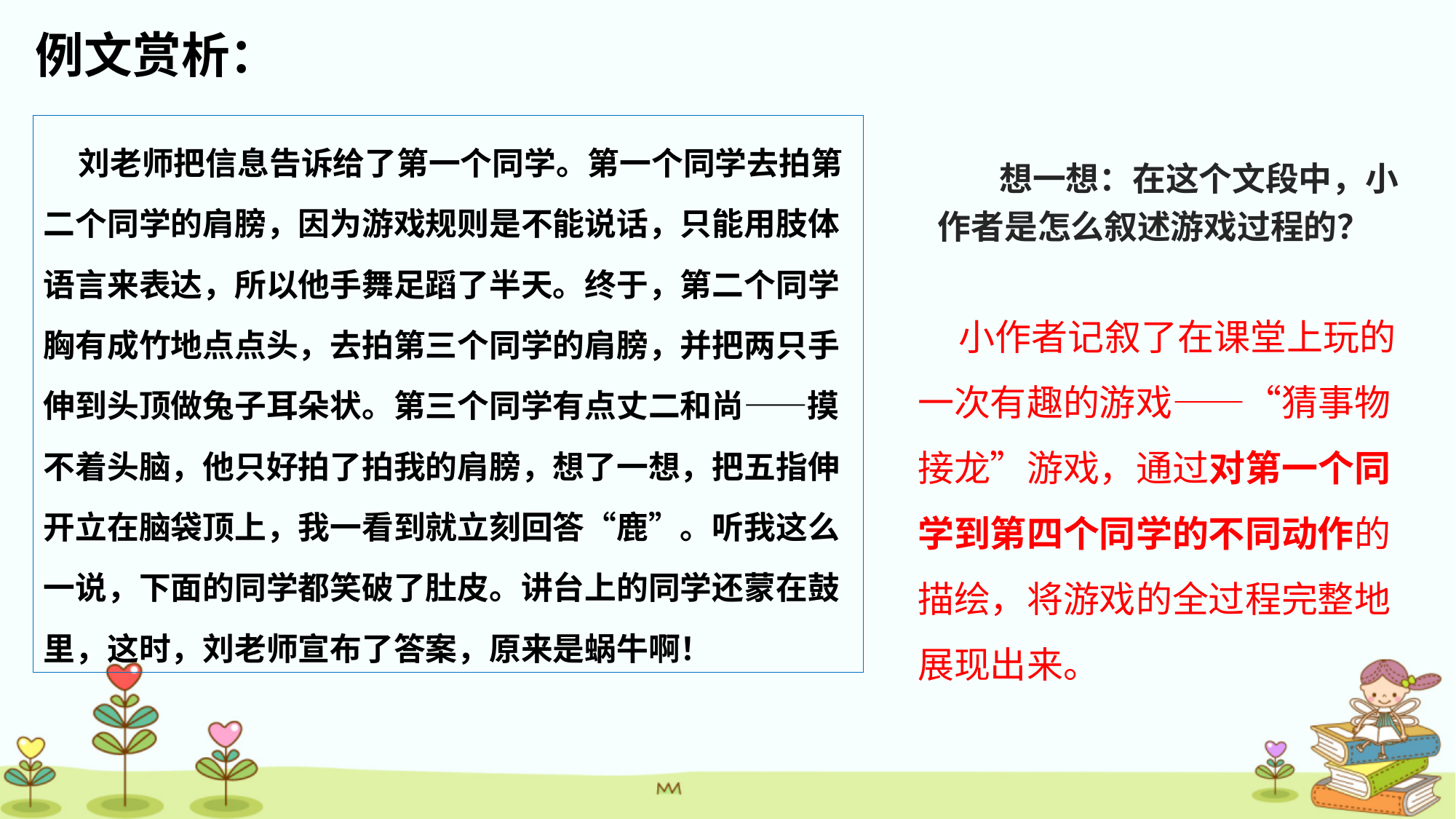

例文赏析：
    刘老师把信息告诉给了第一个同学。第一个同学去拍第二个同学的肩膀，因为游戏规则是不能说话，只能用肢体语言来表达，所以他手舞足蹈了半天。终于，第二个同学胸有成竹地点点头，去拍第三个同学的肩膀，并把两只手伸到头顶做兔子耳朵状。第三个同学有点丈二和尚——摸不着头脑，他只好拍了拍我的肩膀，想了一想，把五指伸开立在脑袋顶上，我一看到就立刻回答“鹿”。听我这么一说，下面的同学都笑破了肚皮。讲台上的同学还蒙在鼓里，这时，刘老师宣布了答案，原来是蜗牛啊！
       想一想：在这个文段中，小作者是怎么叙述游戏过程的？
    小作者记叙了在课堂上玩的一次有趣的游戏——“猜事物接龙”游戏，通过对第一个同学到第四个同学的不同动作的描绘，将游戏的全过程完整地展现出来。